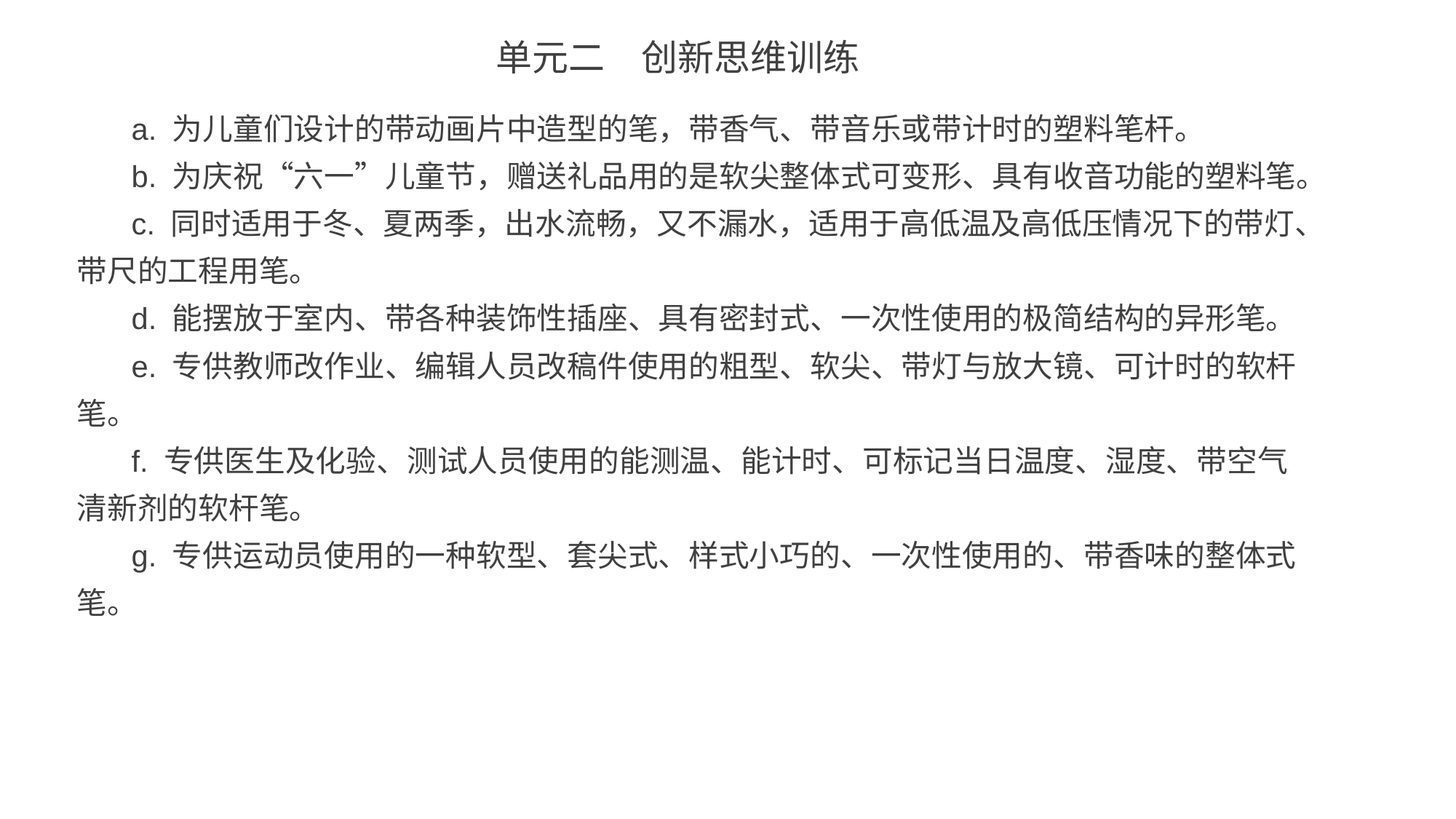

单元二　创新思维训练
a. 为儿童们设计的带动画片中造型的笔，带香气、带音乐或带计时的塑料笔杆。
b. 为庆祝“六一”儿童节，赠送礼品用的是软尖整体式可变形、具有收音功能的塑料笔。
c. 同时适用于冬、夏两季，出水流畅，又不漏水，适用于高低温及高低压情况下的带灯、带尺的工程用笔。
d. 能摆放于室内、带各种装饰性插座、具有密封式、一次性使用的极简结构的异形笔。
e. 专供教师改作业、编辑人员改稿件使用的粗型、软尖、带灯与放大镜、可计时的软杆笔。
f. 专供医生及化验、测试人员使用的能测温、能计时、可标记当日温度、湿度、带空气清新剂的软杆笔。
g. 专供运动员使用的一种软型、套尖式、样式小巧的、一次性使用的、带香味的整体式笔。